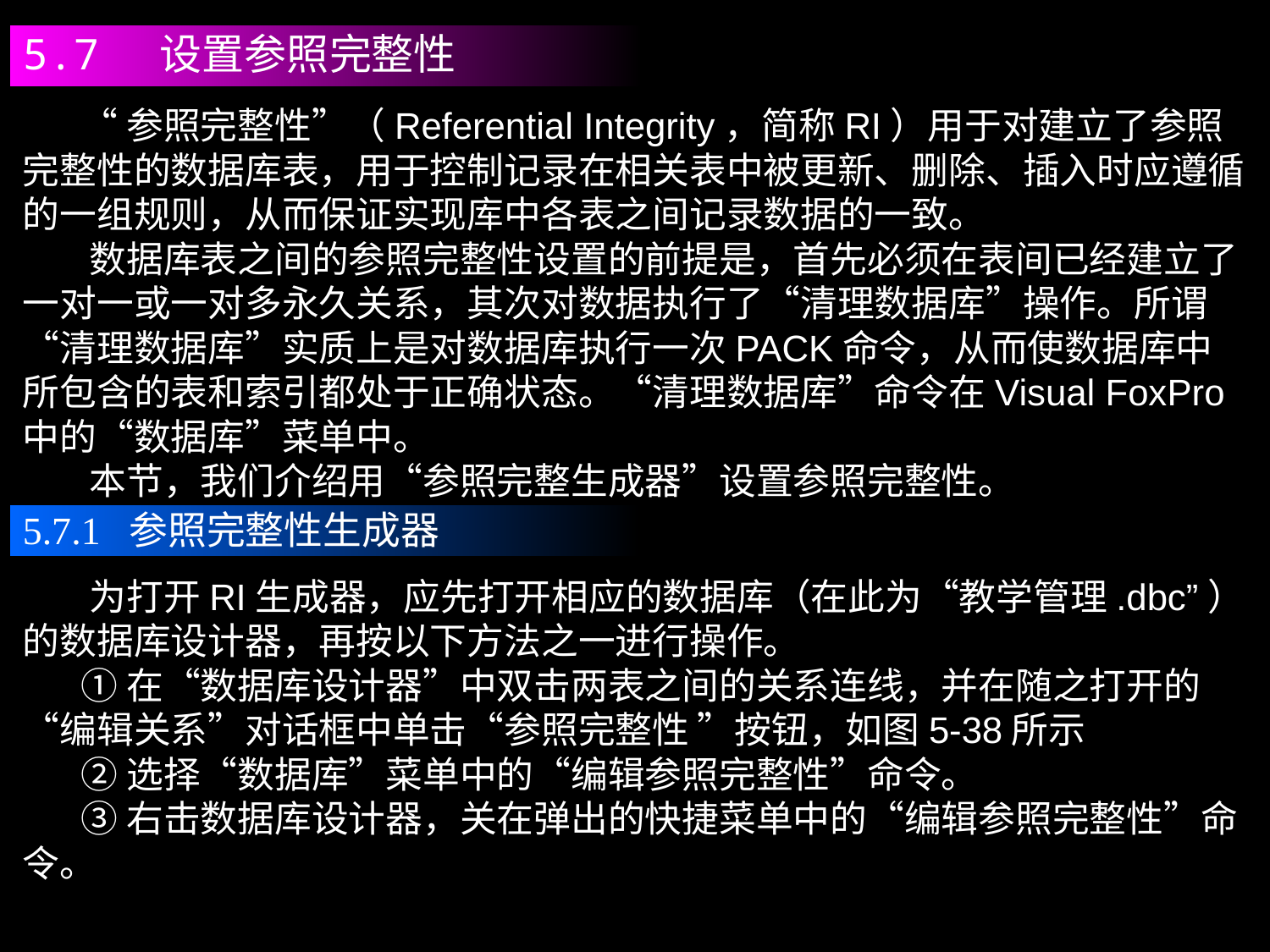

5.7  设置参照完整性
       “参照完整性”（Referential Integrity，简称RI）用于对建立了参照完整性的数据库表，用于控制记录在相关表中被更新、删除、插入时应遵循的一组规则，从而保证实现库中各表之间记录数据的一致。
       数据库表之间的参照完整性设置的前提是，首先必须在表间已经建立了一对一或一对多永久关系，其次对数据执行了“清理数据库”操作。所谓“清理数据库”实质上是对数据库执行一次PACK命令，从而使数据库中所包含的表和索引都处于正确状态。“清理数据库”命令在Visual FoxPro中的“数据库”菜单中。
       本节，我们介绍用“参照完整生成器”设置参照完整性。
5.7.1  参照完整性生成器
       为打开RI生成器，应先打开相应的数据库（在此为“教学管理.dbc”）的数据库设计器，再按以下方法之一进行操作。
       ①在“数据库设计器”中双击两表之间的关系连线，并在随之打开的“编辑关系”对话框中单击“参照完整性 ”按钮，如图5-38所示
       ②选择“数据库”菜单中的“编辑参照完整性”命令。
       ③右击数据库设计器，关在弹出的快捷菜单中的“编辑参照完整性”命令。